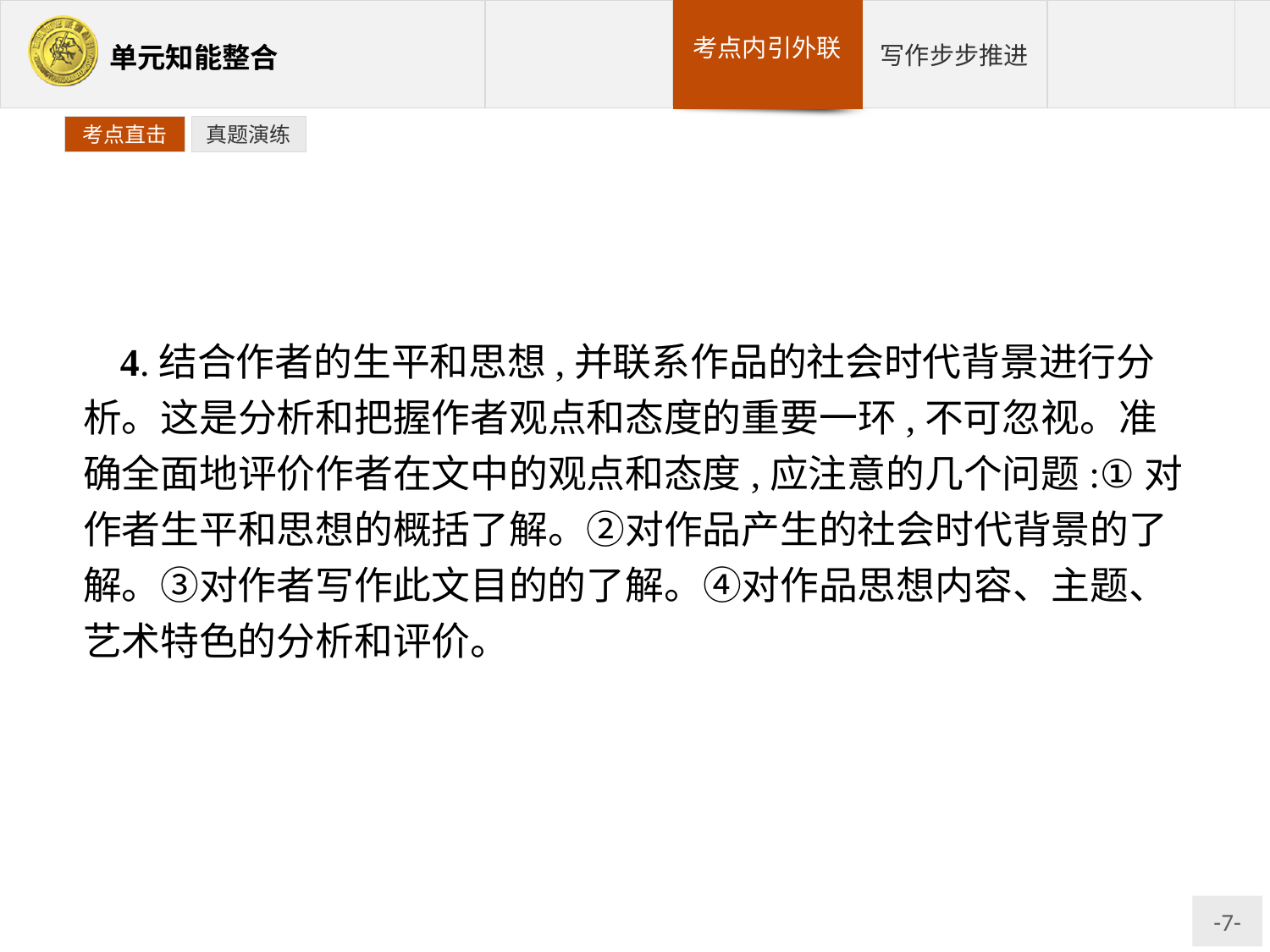

考点直击
真题演练
4.结合作者的生平和思想,并联系作品的社会时代背景进行分析。这是分析和把握作者观点和态度的重要一环,不可忽视。准确全面地评价作者在文中的观点和态度,应注意的几个问题:①对作者生平和思想的概括了解。②对作品产生的社会时代背景的了解。③对作者写作此文目的的了解。④对作品思想内容、主题、艺术特色的分析和评价。